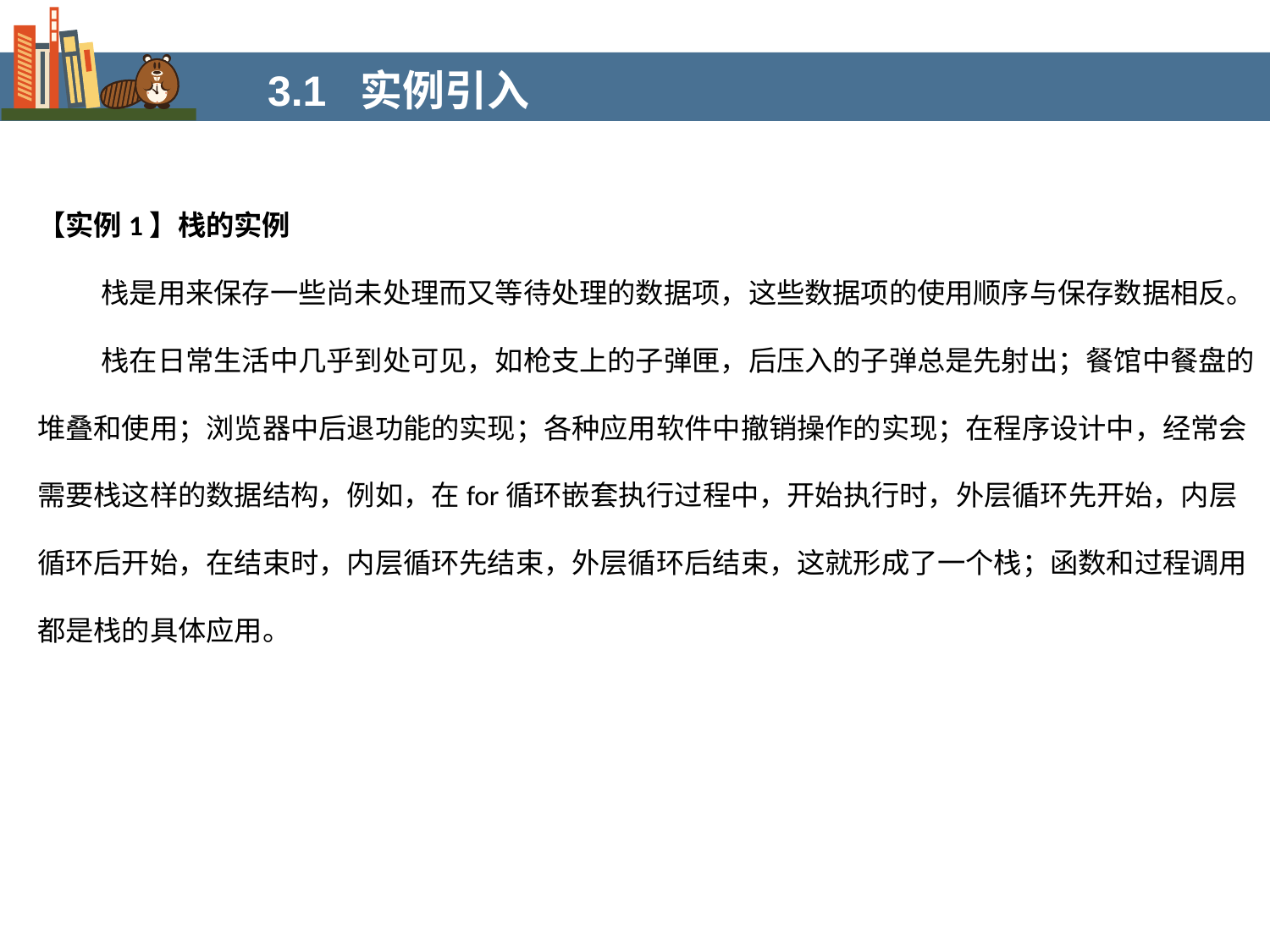

3.1  实例引入
【实例1】栈的实例
         栈是用来保存一些尚未处理而又等待处理的数据项，这些数据项的使用顺序与保存数据相反。
         栈在日常生活中几乎到处可见，如枪支上的子弹匣，后压入的子弹总是先射出；餐馆中餐盘的堆叠和使用；浏览器中后退功能的实现；各种应用软件中撤销操作的实现；在程序设计中，经常会需要栈这样的数据结构，例如，在for循环嵌套执行过程中，开始执行时，外层循环先开始，内层循环后开始，在结束时，内层循环先结束，外层循环后结束，这就形成了一个栈；函数和过程调用都是栈的具体应用。